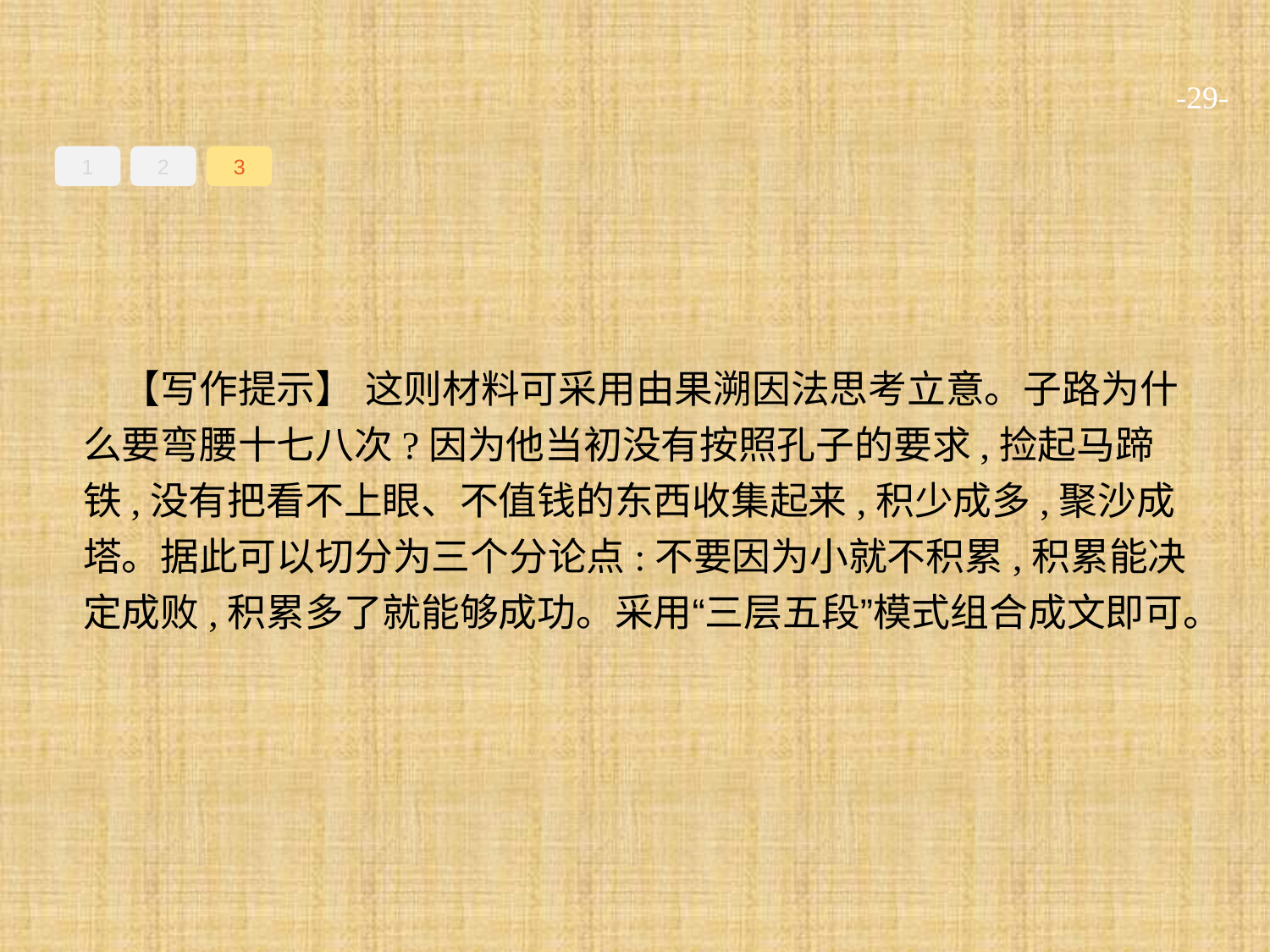

-29-
1
2
3
【写作提示】 这则材料可采用由果溯因法思考立意。子路为什么要弯腰十七八次?因为他当初没有按照孔子的要求,捡起马蹄铁,没有把看不上眼、不值钱的东西收集起来,积少成多,聚沙成塔。据此可以切分为三个分论点:不要因为小就不积累,积累能决定成败,积累多了就能够成功。采用“三层五段”模式组合成文即可。